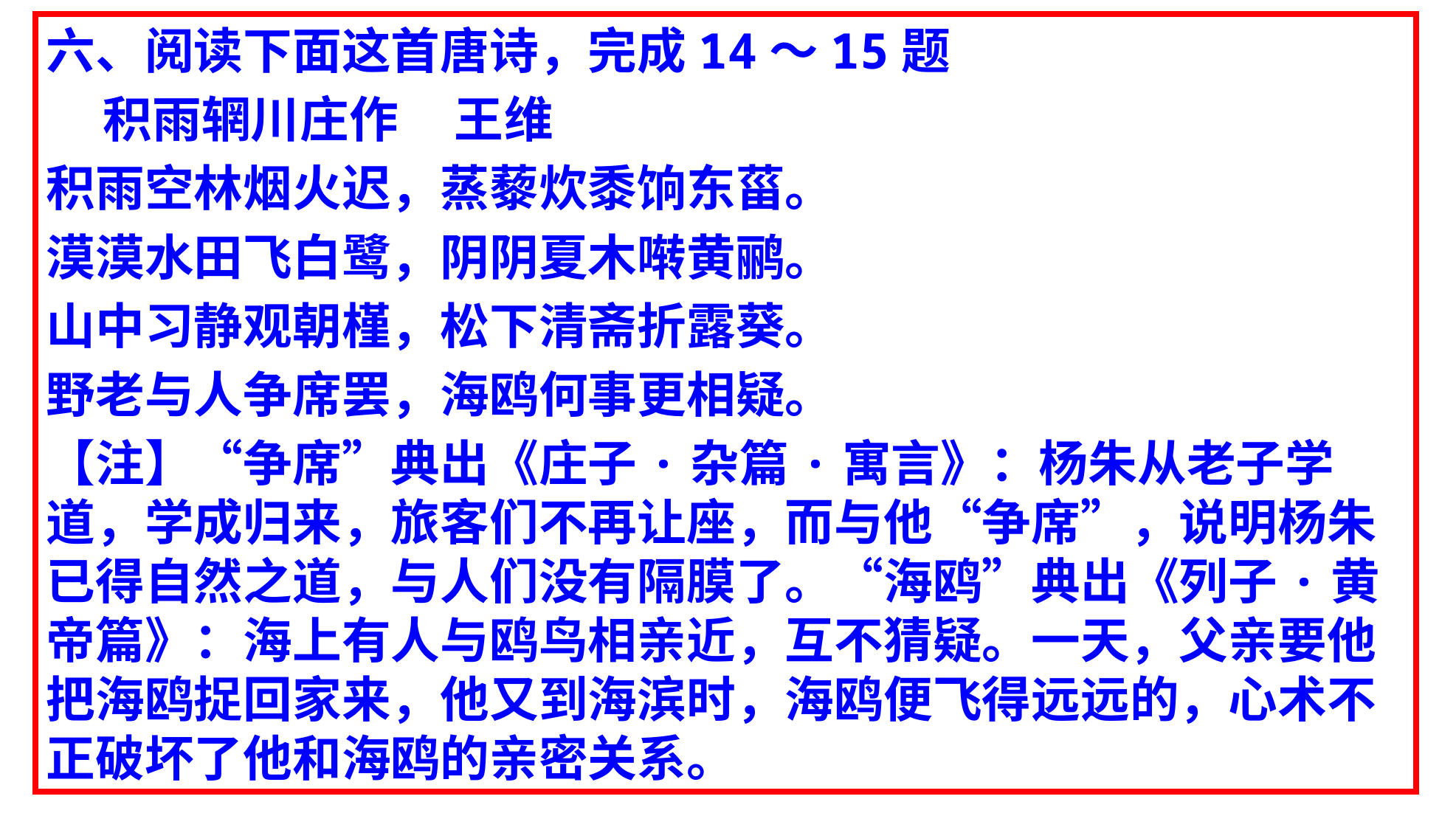

六、阅读下面这首唐诗，完成14～15题
    积雨辋川庄作     王维
积雨空林烟火迟，蒸藜炊黍饷东菑。
漠漠水田飞白鹭，阴阴夏木啭黄鹂。
山中习静观朝槿，松下清斋折露葵。
野老与人争席罢，海鸥何事更相疑。
【注】“争席”典出《庄子·杂篇·寓言》：杨朱从老子学道，学成归来，旅客们不再让座，而与他“争席”，说明杨朱已得自然之道，与人们没有隔膜了。“海鸥”典出《列子·黄帝篇》：海上有人与鸥鸟相亲近，互不猜疑。一天，父亲要他把海鸥捉回家来，他又到海滨时，海鸥便飞得远远的，心术不正破坏了他和海鸥的亲密关系。